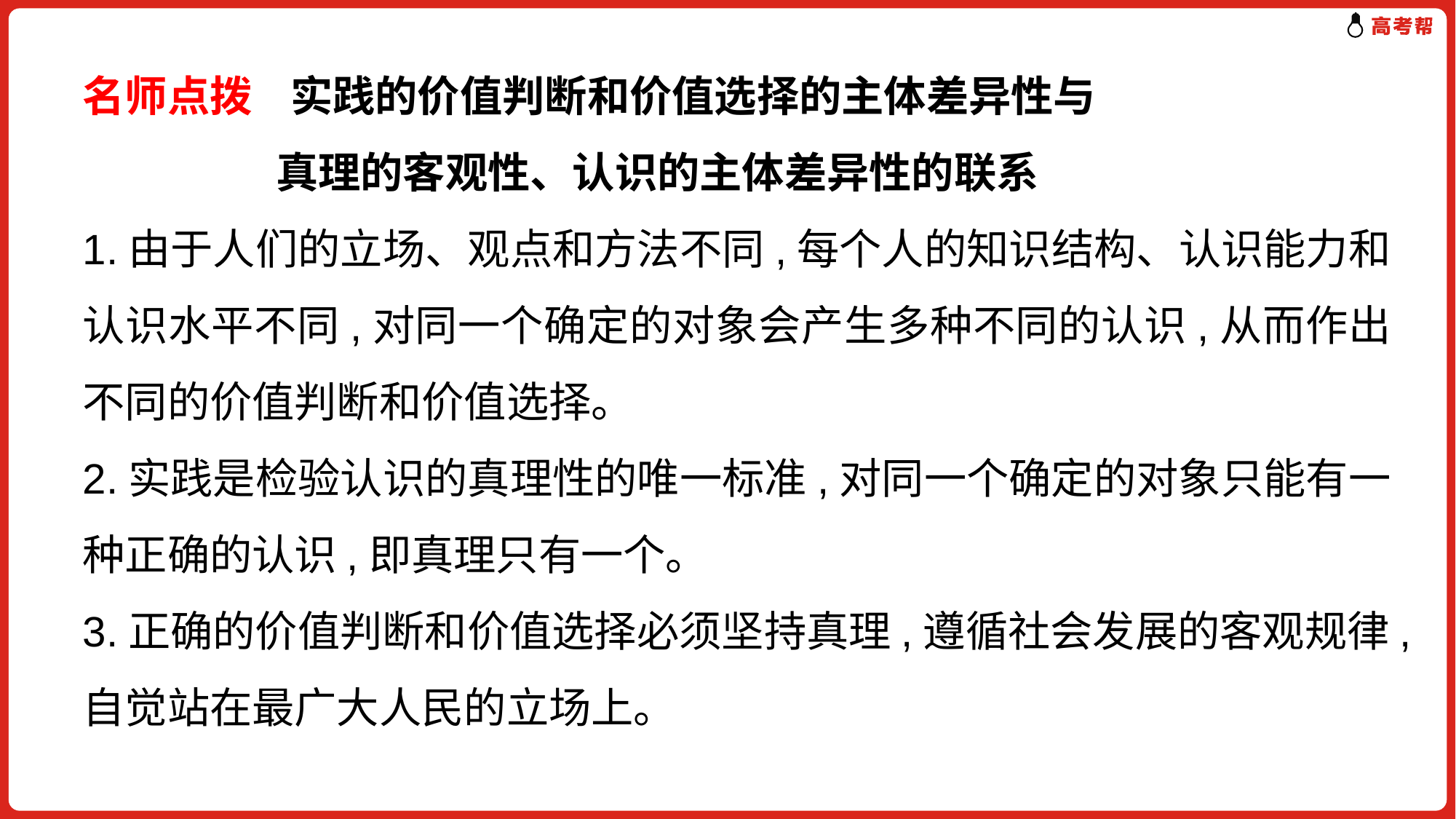

名师点拨    实践的价值判断和价值选择的主体差异性与
                   真理的客观性、认识的主体差异性的联系
1.由于人们的立场、观点和方法不同,每个人的知识结构、认识能力和认识水平不同,对同一个确定的对象会产生多种不同的认识,从而作出不同的价值判断和价值选择。
2.实践是检验认识的真理性的唯一标准,对同一个确定的对象只能有一种正确的认识,即真理只有一个。
3.正确的价值判断和价值选择必须坚持真理,遵循社会发展的客观规律,自觉站在最广大人民的立场上。